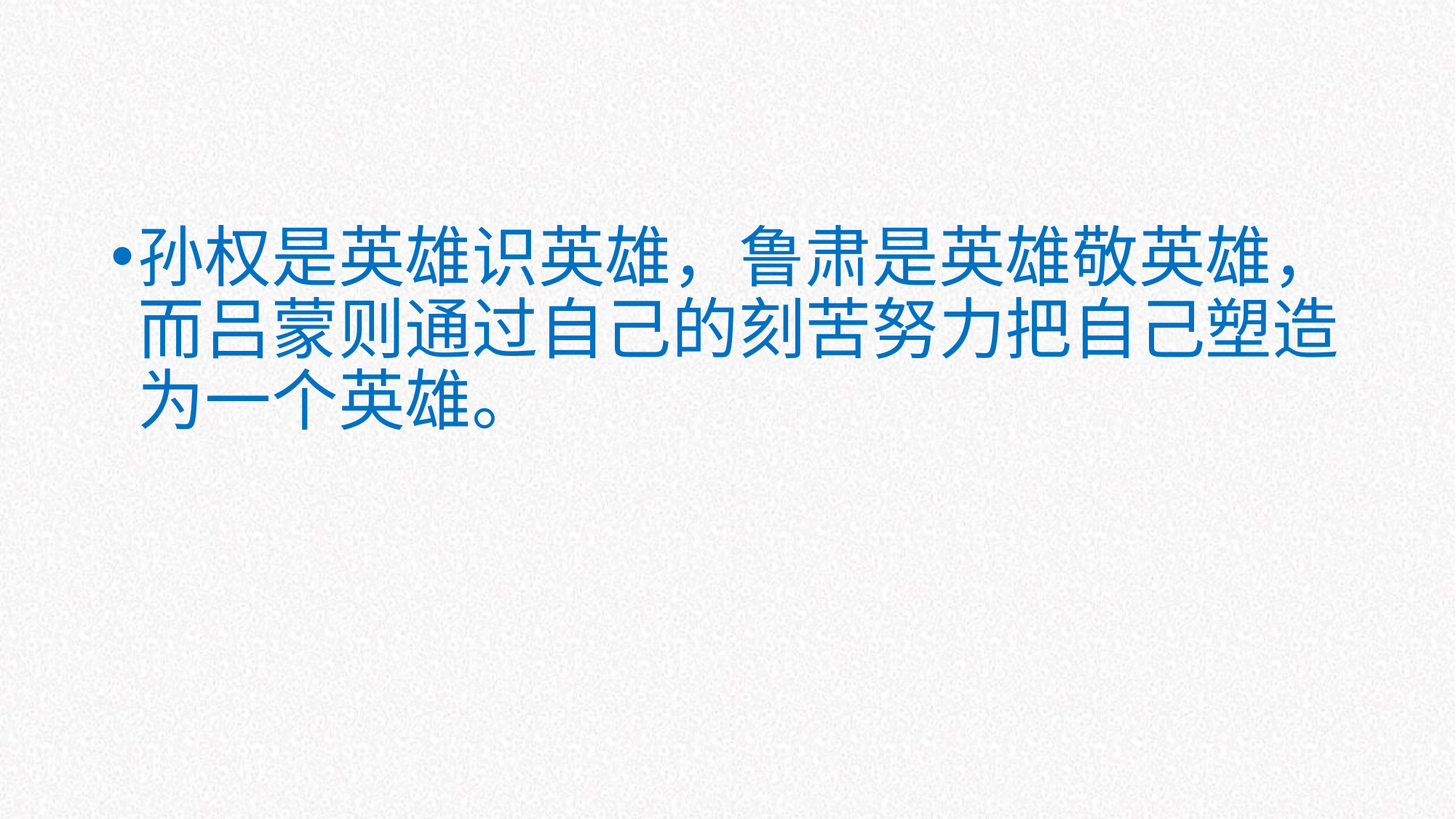

孙权是英雄识英雄，鲁肃是英雄敬英雄，而吕蒙则通过自己的刻苦努力把自己塑造为一个英雄。